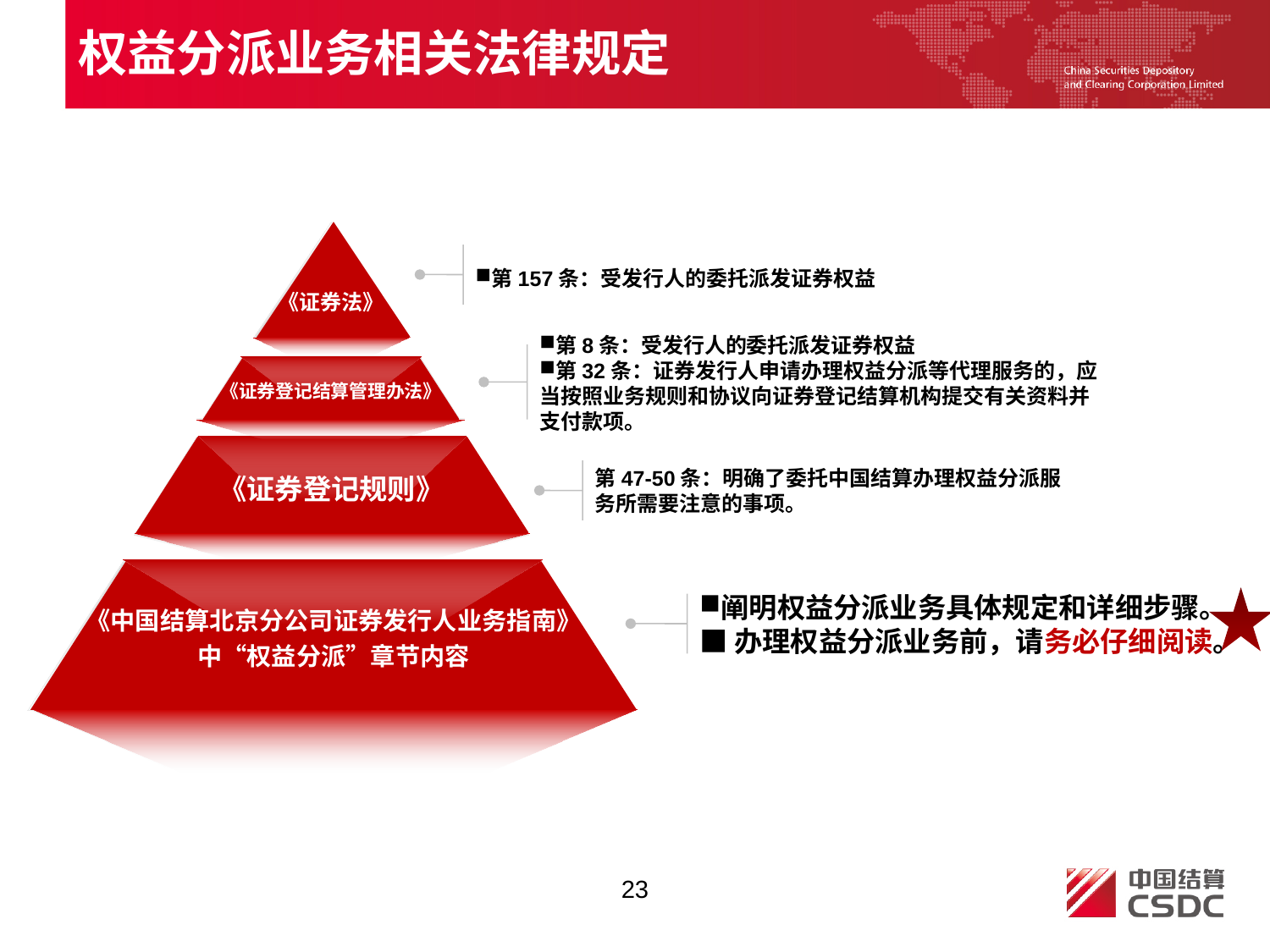

权益分派业务相关法律规定

《证券法》

第157条：受发行人的委托派发证券权益

第8条：受发行人的委托派发证券权益
第32条：证券发行人申请办理权益分派等代理服务的，应当按照业务规则和协议向证券登记结算机构提交有关资料并支付款项。

《证券登记结算管理办法》

《证券登记规则》

第47-50条：明确了委托中国结算办理权益分派服务所需要注意的事项。

《中国结算北京分公司证券发行人业务指南》
中“权益分派”章节内容

阐明权益分派业务具体规定和详细步骤。
■办理权益分派业务前，请务必仔细阅读。

23